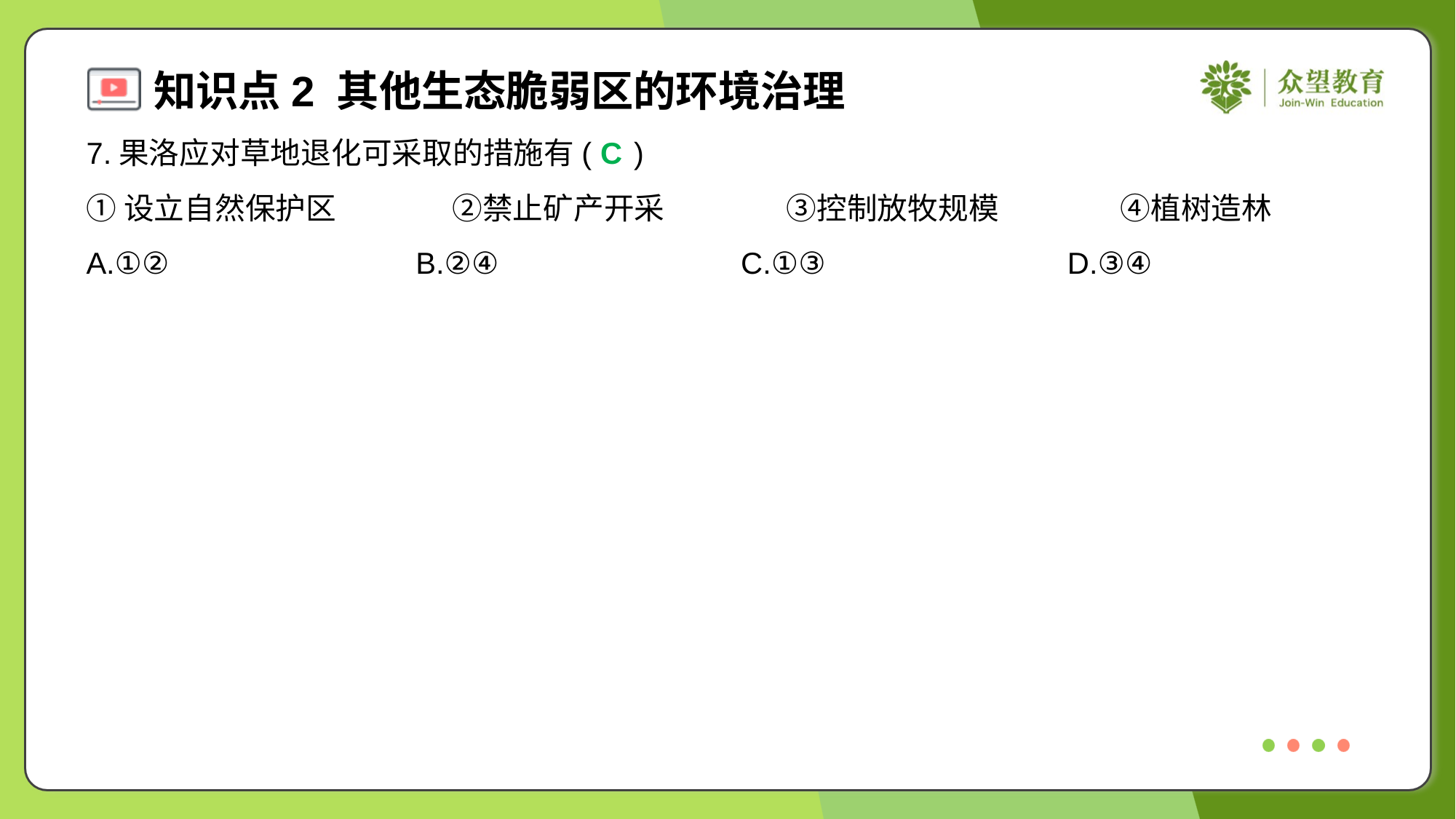

7.果洛应对草地退化可采取的措施有(     )
C
①设立自然保护区	②禁止矿产开采	③控制放牧规模	④植树造林
A.①②	B.②④	C.①③	D.③④